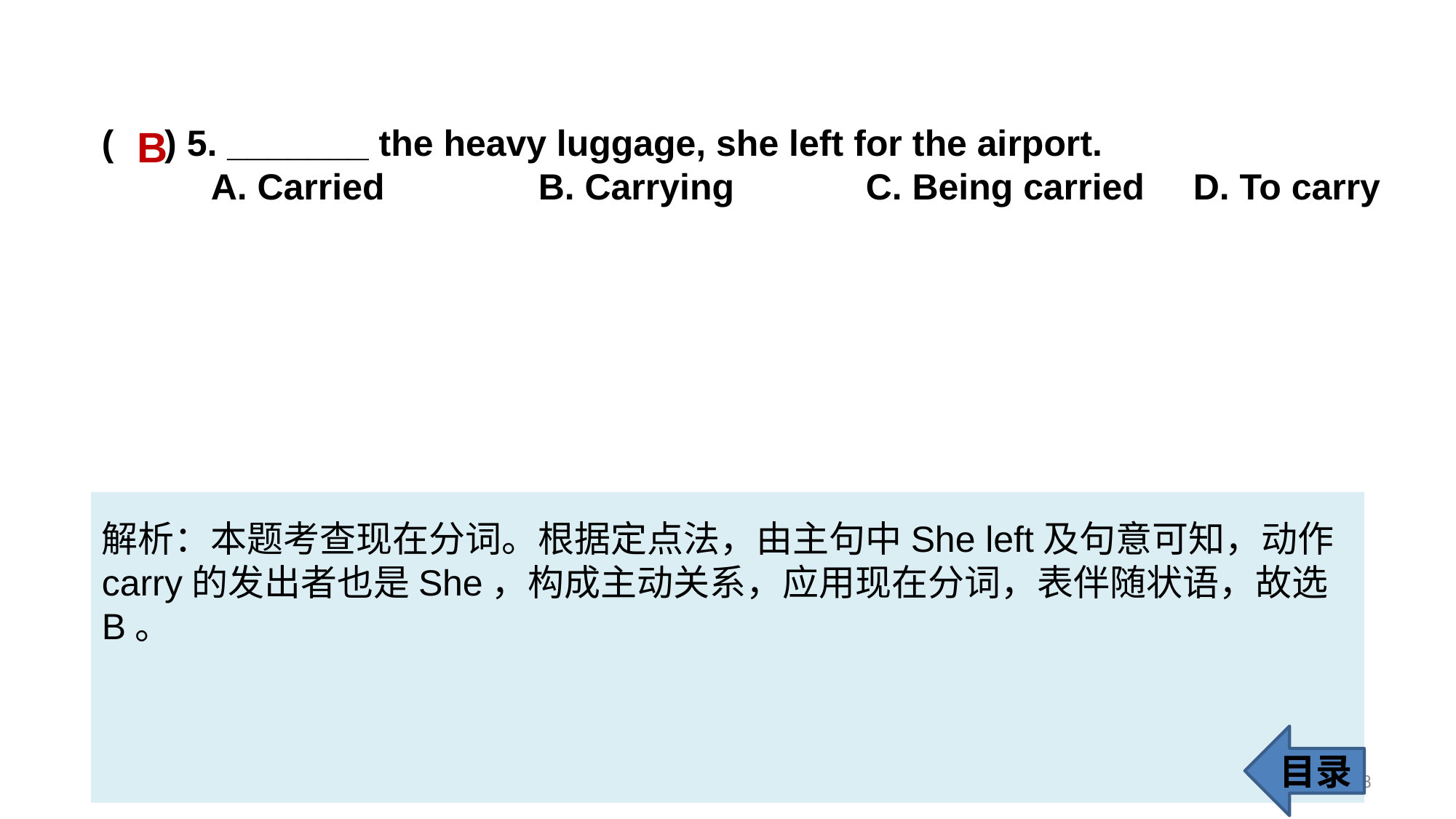

(     ) 5. _______ the heavy luggage, she left for the airport.
	A. Carried 		B. Carrying 		C. Being carried 	D. To carry
B

解析：本题考查现在分词。根据定点法，由主句中She left及句意可知，动作
carry的发出者也是She，构成主动关系，应用现在分词，表伴随状语，故选B。
目录
68